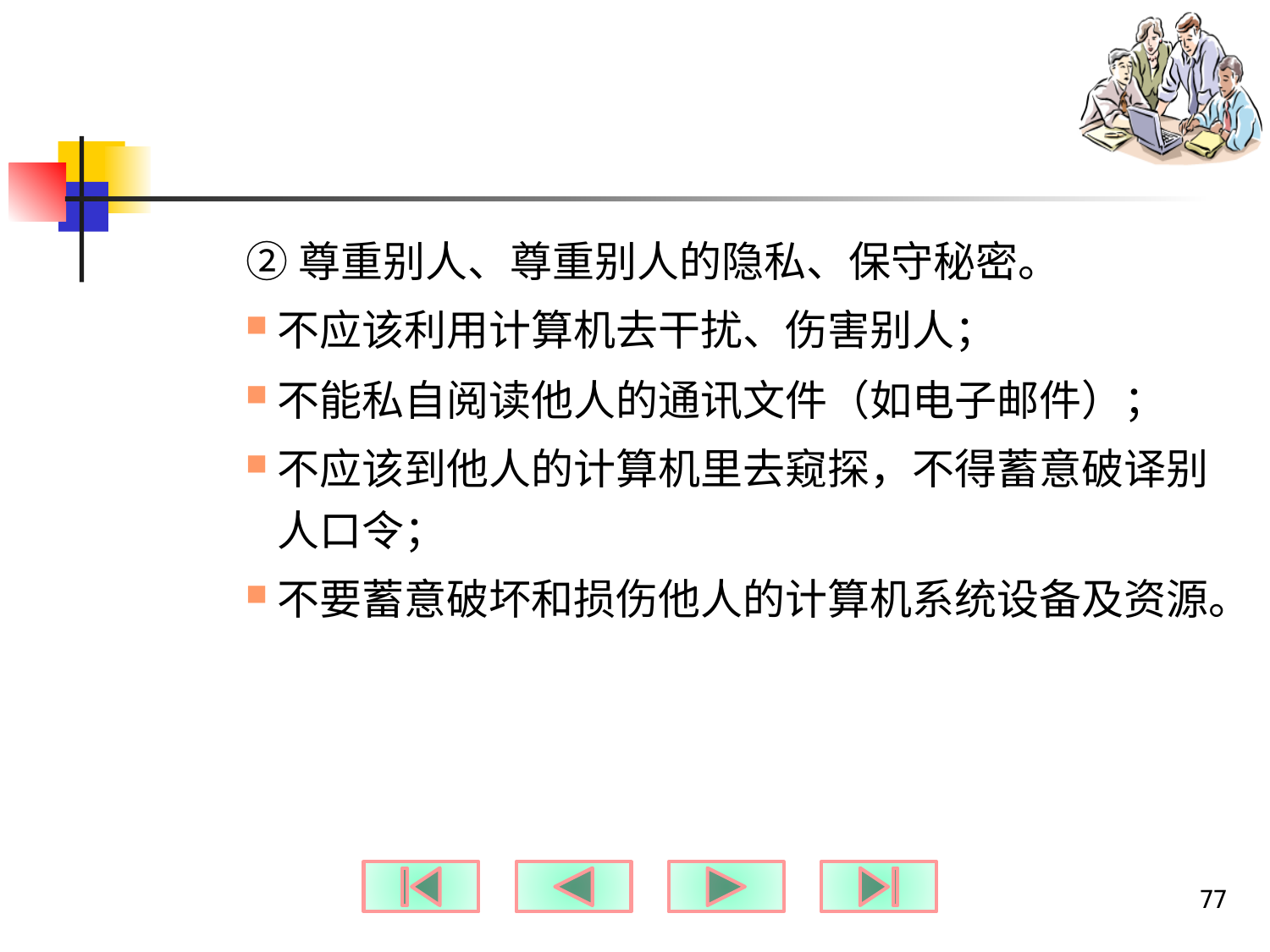

#
②尊重别人、尊重别人的隐私、保守秘密。
不应该利用计算机去干扰、伤害别人；
不能私自阅读他人的通讯文件（如电子邮件）；
不应该到他人的计算机里去窥探，不得蓄意破译别人口令；
不要蓄意破坏和损伤他人的计算机系统设备及资源。
77